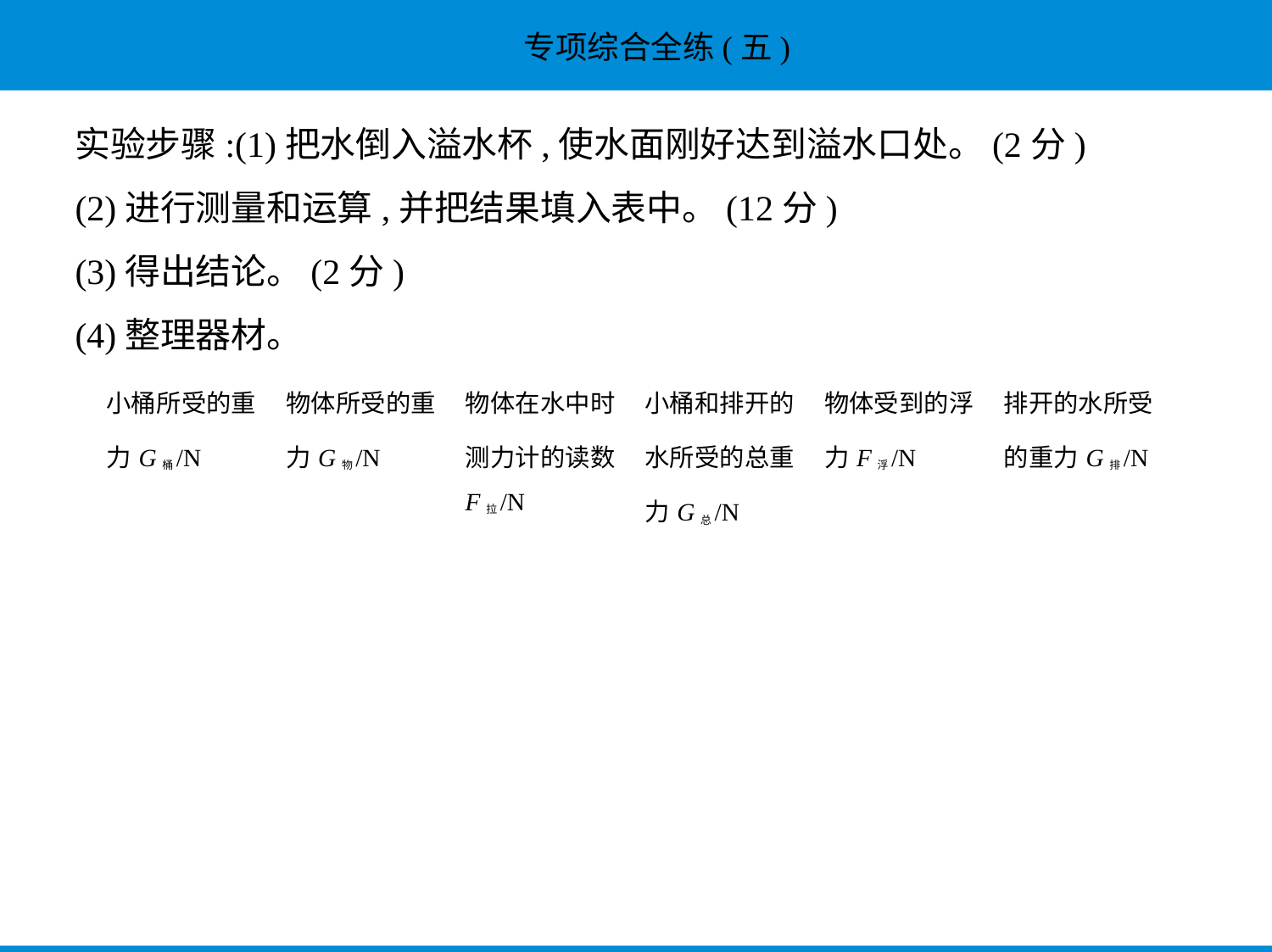

实验步骤:(1)把水倒入溢水杯,使水面刚好达到溢水口处。(2分)
(2)进行测量和运算,并把结果填入表中。(12分)
(3)得出结论。(2分)
(4)整理器材。
| 小桶所受的重 力G桶/N | 物体所受的重 力G物/N | 物体在水中时 测力计的读数 F拉/N | 小桶和排开的 水所受的总重 力G总/N | 物体受到的浮 力F浮/N | 排开的水所受 的重力G排/N |
| --- | --- | --- | --- | --- | --- |
|  |  |  |  |  |  |